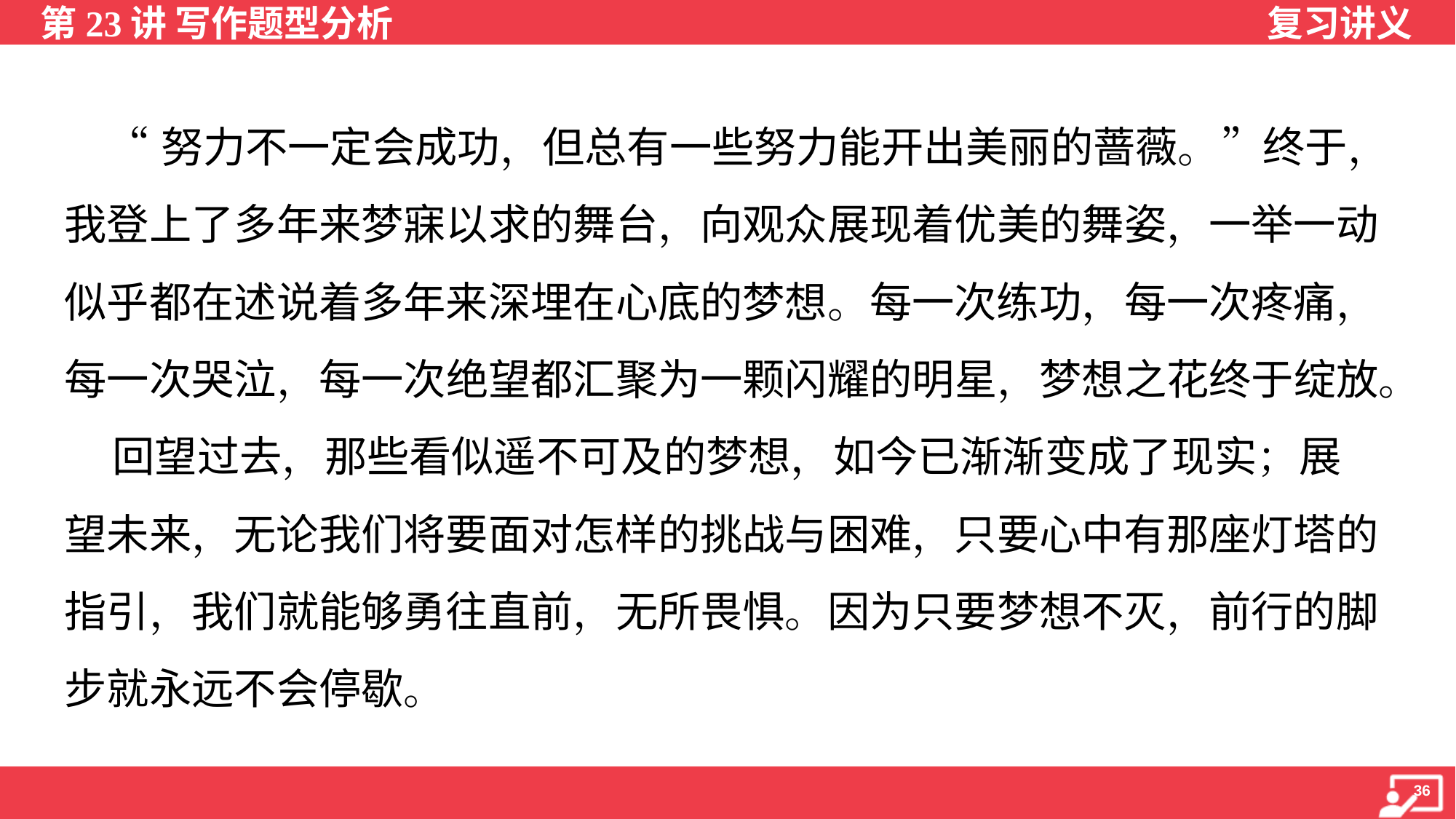

“努力不一定会成功，但总有一些努力能开出美丽的蔷薇。”终于，
我登上了多年来梦寐以求的舞台，向观众展现着优美的舞姿，一举一动
似乎都在述说着多年来深埋在心底的梦想。每一次练功，每一次疼痛，
每一次哭泣，每一次绝望都汇聚为一颗闪耀的明星，梦想之花终于绽放。
    回望过去，那些看似遥不可及的梦想，如今已渐渐变成了现实；展
望未来，无论我们将要面对怎样的挑战与困难，只要心中有那座灯塔的
指引，我们就能够勇往直前，无所畏惧。因为只要梦想不灭，前行的脚
步就永远不会停歇。